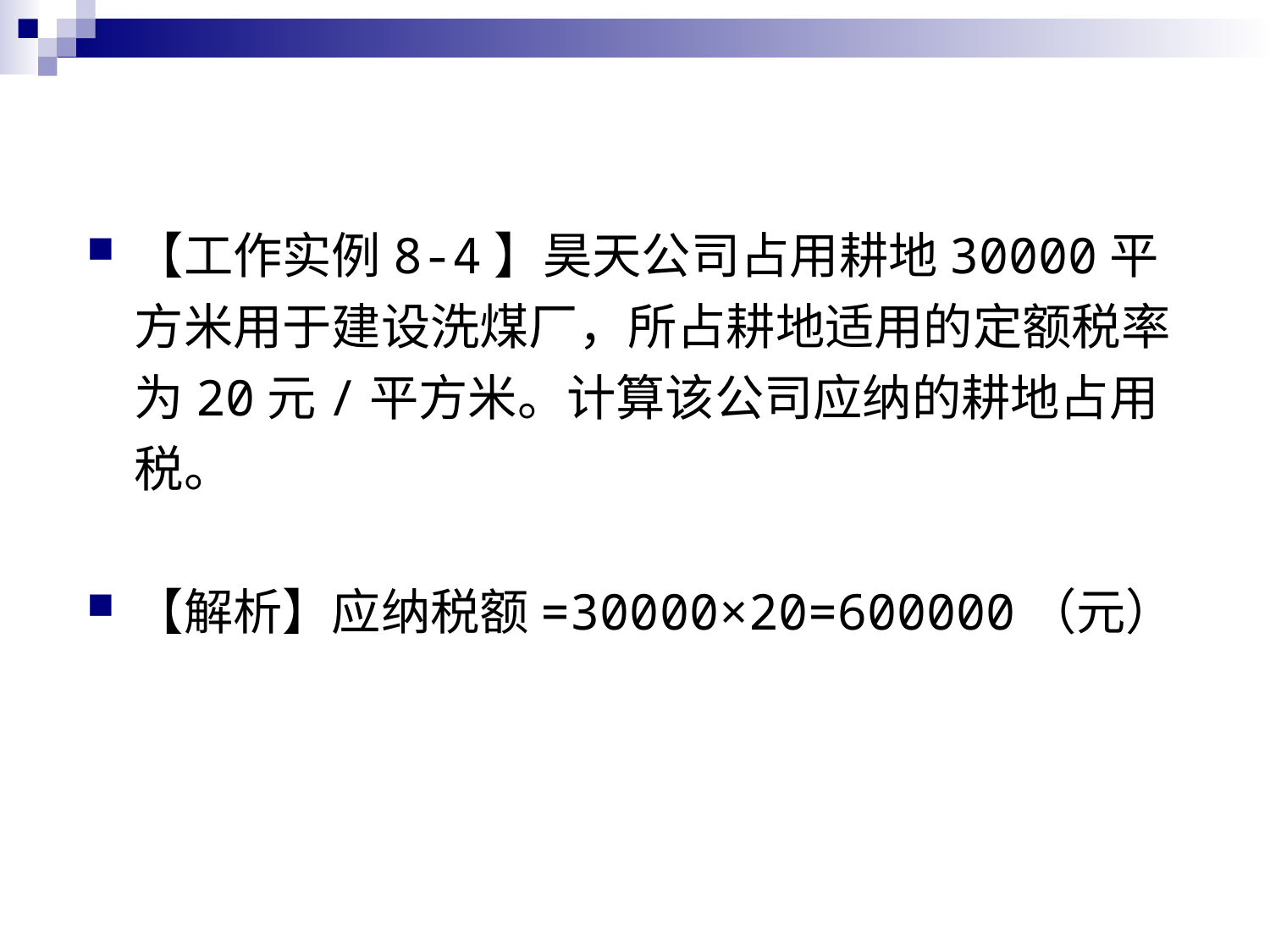

#
【工作实例8-4】昊天公司占用耕地30000平方米用于建设洗煤厂，所占耕地适用的定额税率为20元/平方米。计算该公司应纳的耕地占用税。

【解析】应纳税额=30000×20=600000（元）